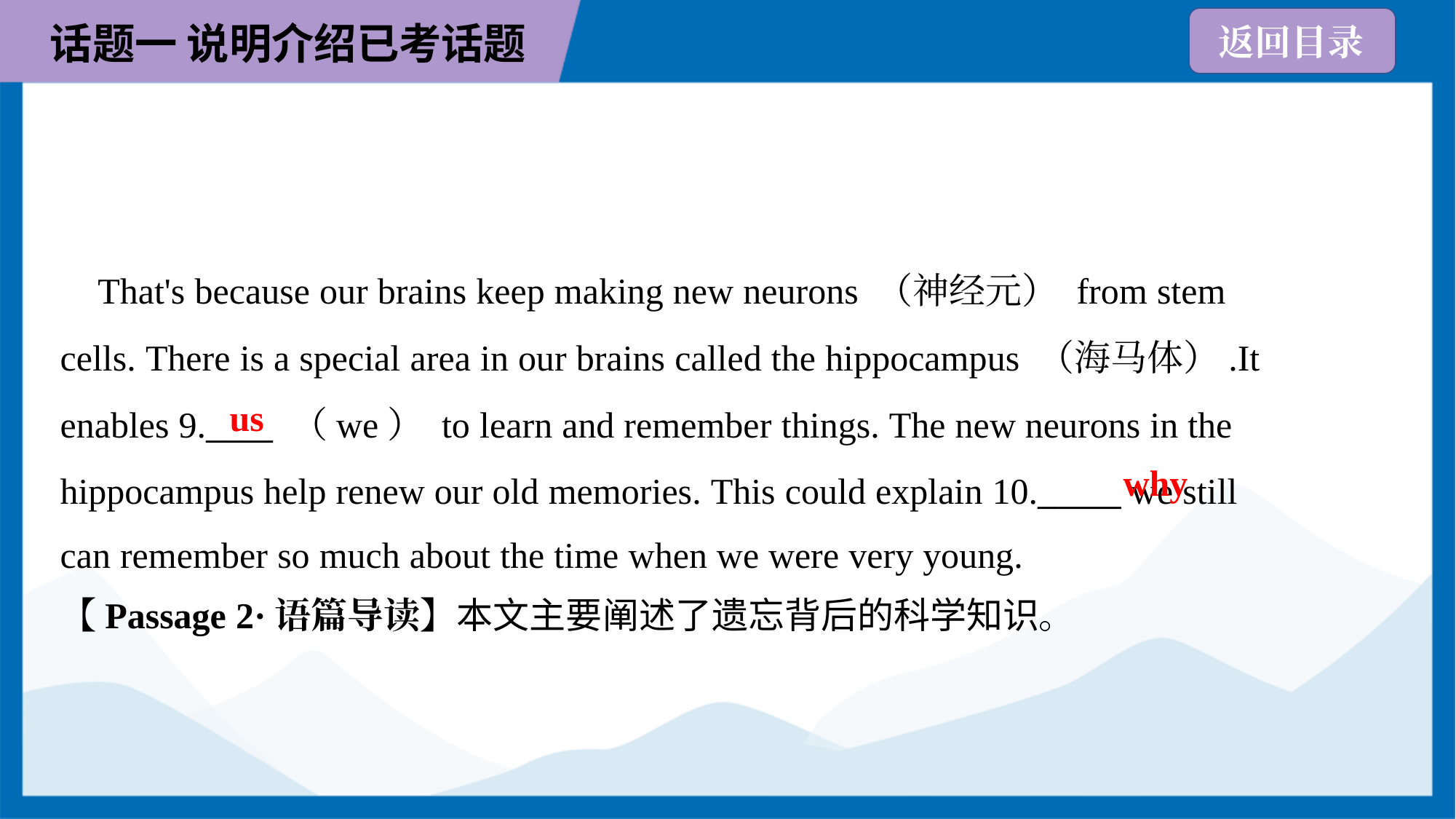

That's because our brains keep making new neurons （神经元） from stem
cells. There is a special area in our brains called the hippocampus （海马体）.It
enables 9.____ （we） to learn and remember things. The new neurons in the
hippocampus help renew our old memories. This could explain 10._____ we still
can remember so much about the time when we were very young.
us
why
【Passage 2·语篇导读】本文主要阐述了遗忘背后的科学知识。